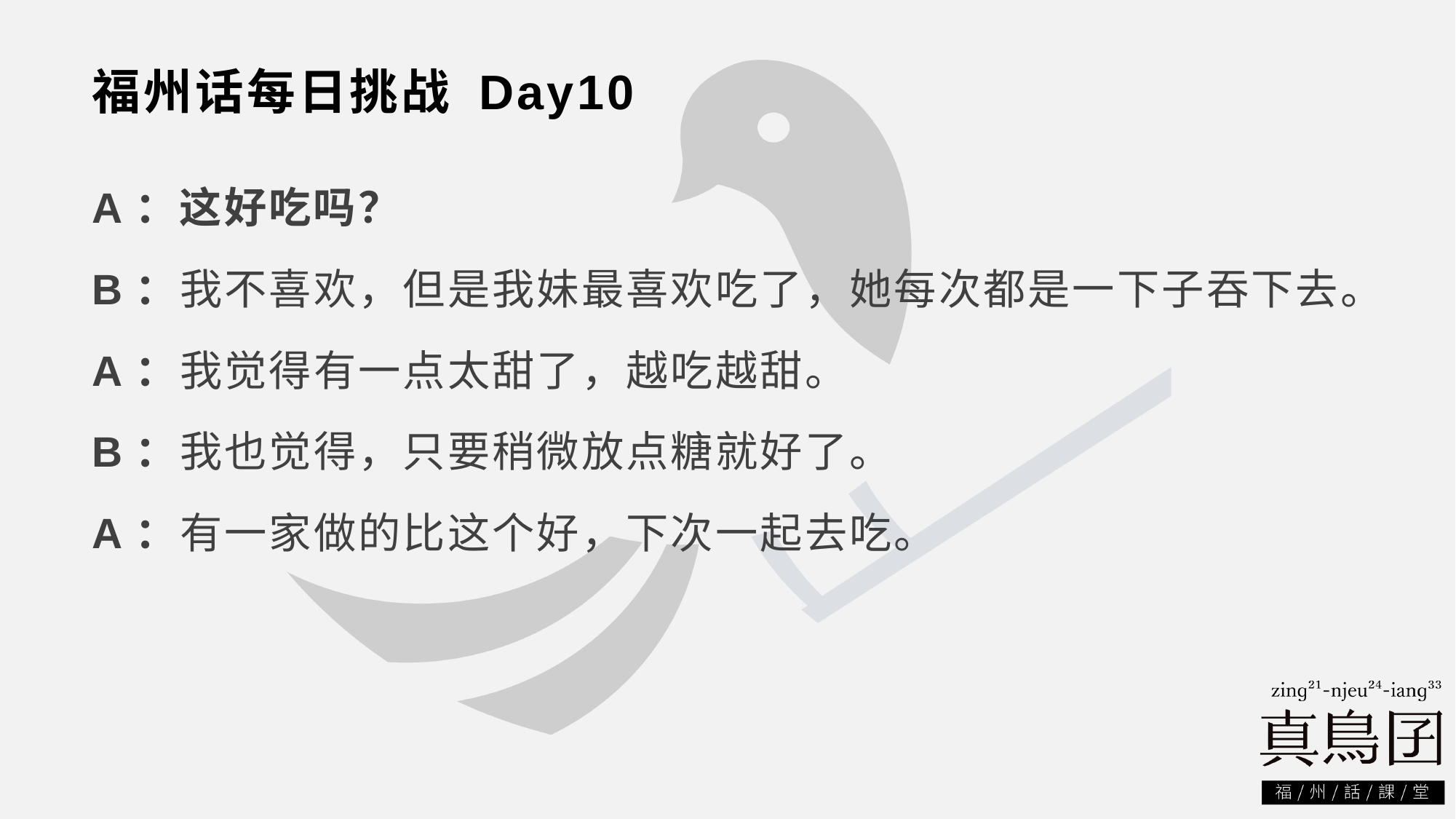

# 福州话每日挑战 Day10
A：这好吃吗？
B：我不喜欢，但是我妹最喜欢吃了，她每次都是一下子吞下去。
A：我觉得有一点太甜了，越吃越甜。
B：我也觉得，只要稍微放点糖就好了。
A：有一家做的比这个好，下次一起去吃。